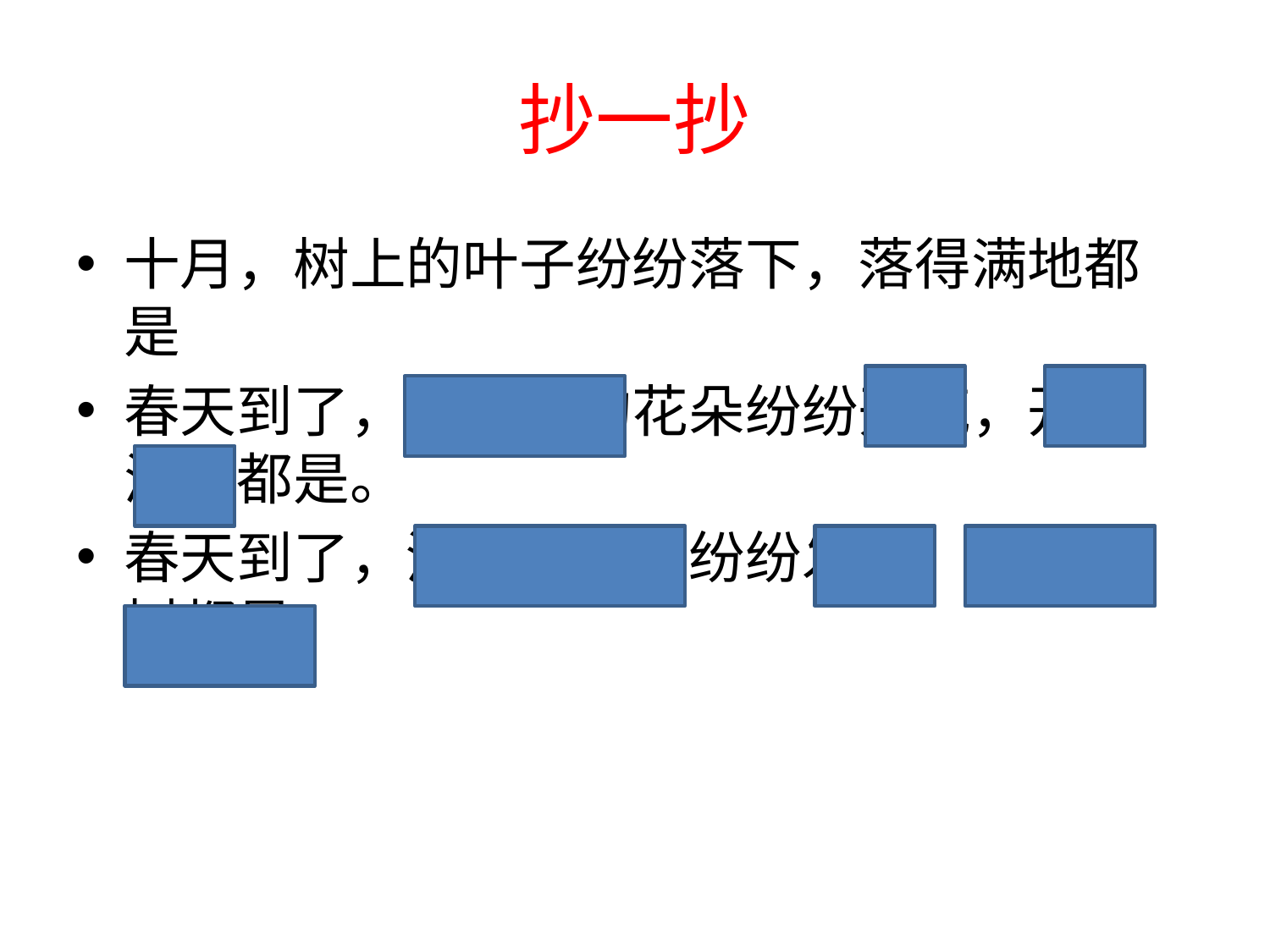

# 抄一抄
十月，树上的叶子纷纷落下，落得满地都是
春天到了，花园里的花朵纷纷开花，开得满园都是。
春天到了，河边的柳树纷纷发芽，长得满树都是。